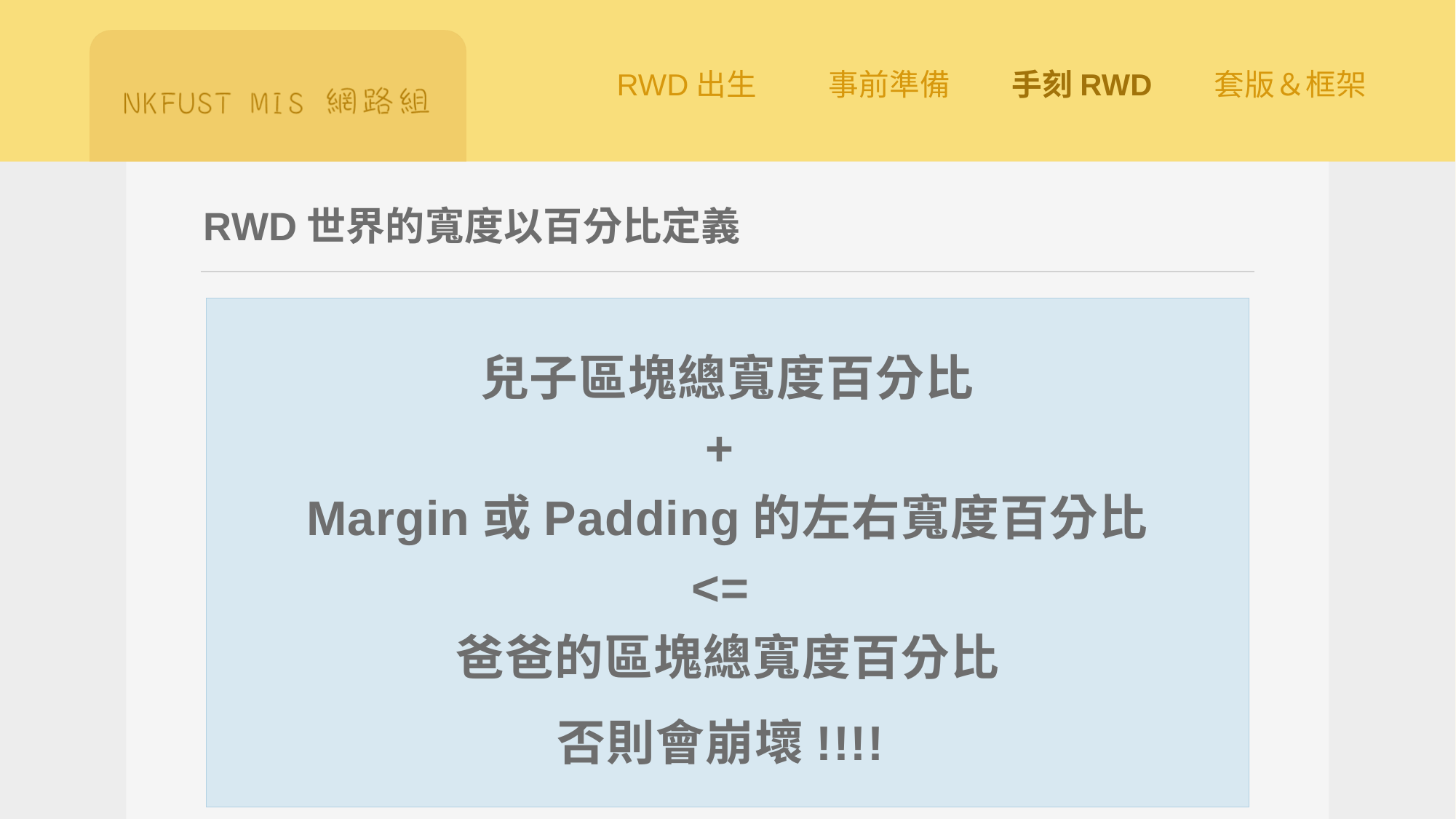

# RWD世界的寬度以百分比定義
兒子區塊總寬度百分比
+
Margin或Padding的左右寬度百分比
<=
爸爸的區塊總寬度百分比
否則會崩壞!!!!